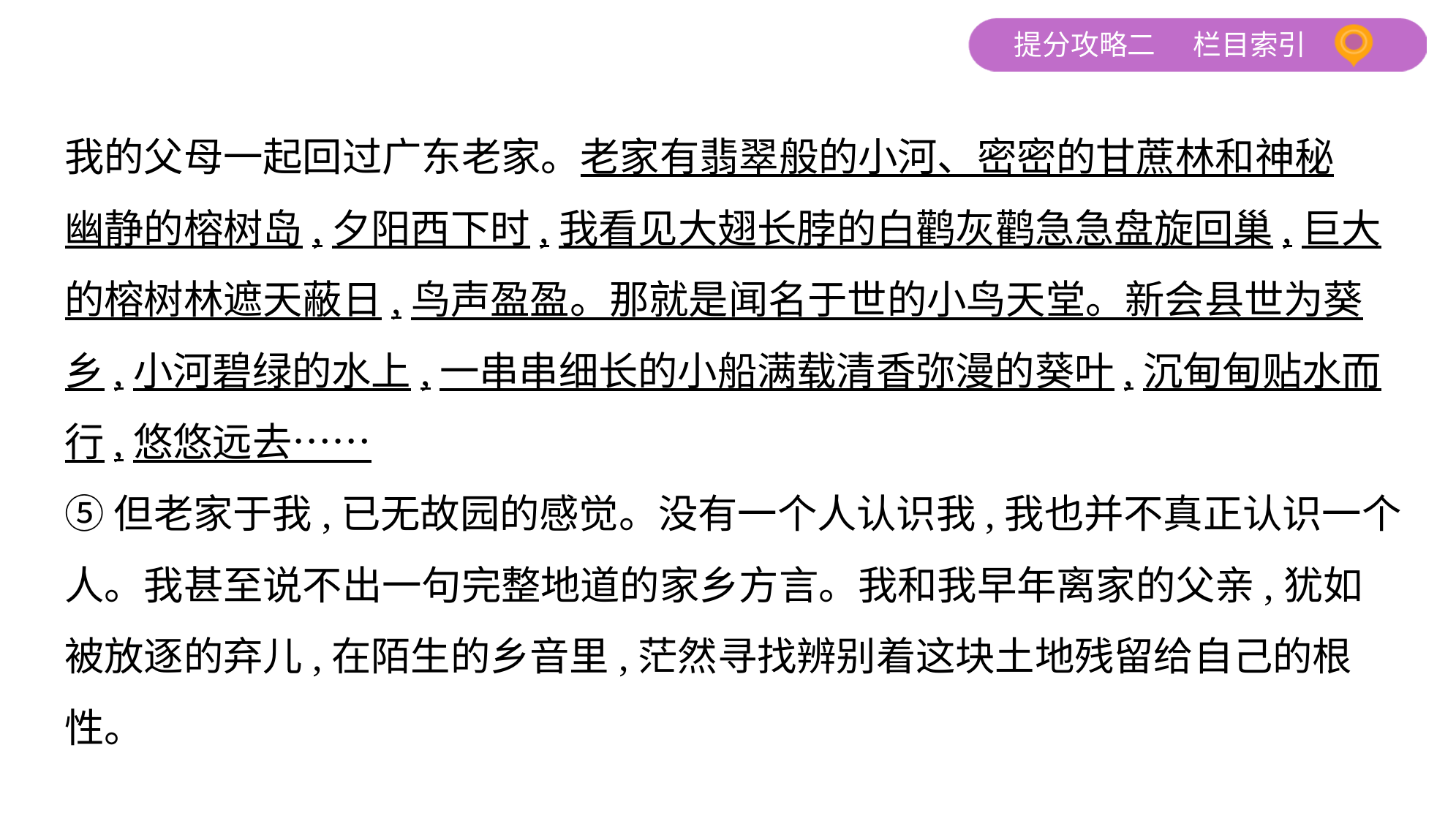

我的父母一起回过广东老家。老家有翡翠般的小河、密密的甘蔗林和神秘
幽静的榕树岛,夕阳西下时,我看见大翅长脖的白鹳灰鹳急急盘旋回巢,巨大
的榕树林遮天蔽日,鸟声盈盈。那就是闻名于世的小鸟天堂。新会县世为葵
乡,小河碧绿的水上,一串串细长的小船满载清香弥漫的葵叶,沉甸甸贴水而
行,悠悠远去……
⑤但老家于我,已无故园的感觉。没有一个人认识我,我也并不真正认识一个
人。我甚至说不出一句完整地道的家乡方言。我和我早年离家的父亲,犹如
被放逐的弃儿,在陌生的乡音里,茫然寻找辨别着这块土地残留给自己的根
性。